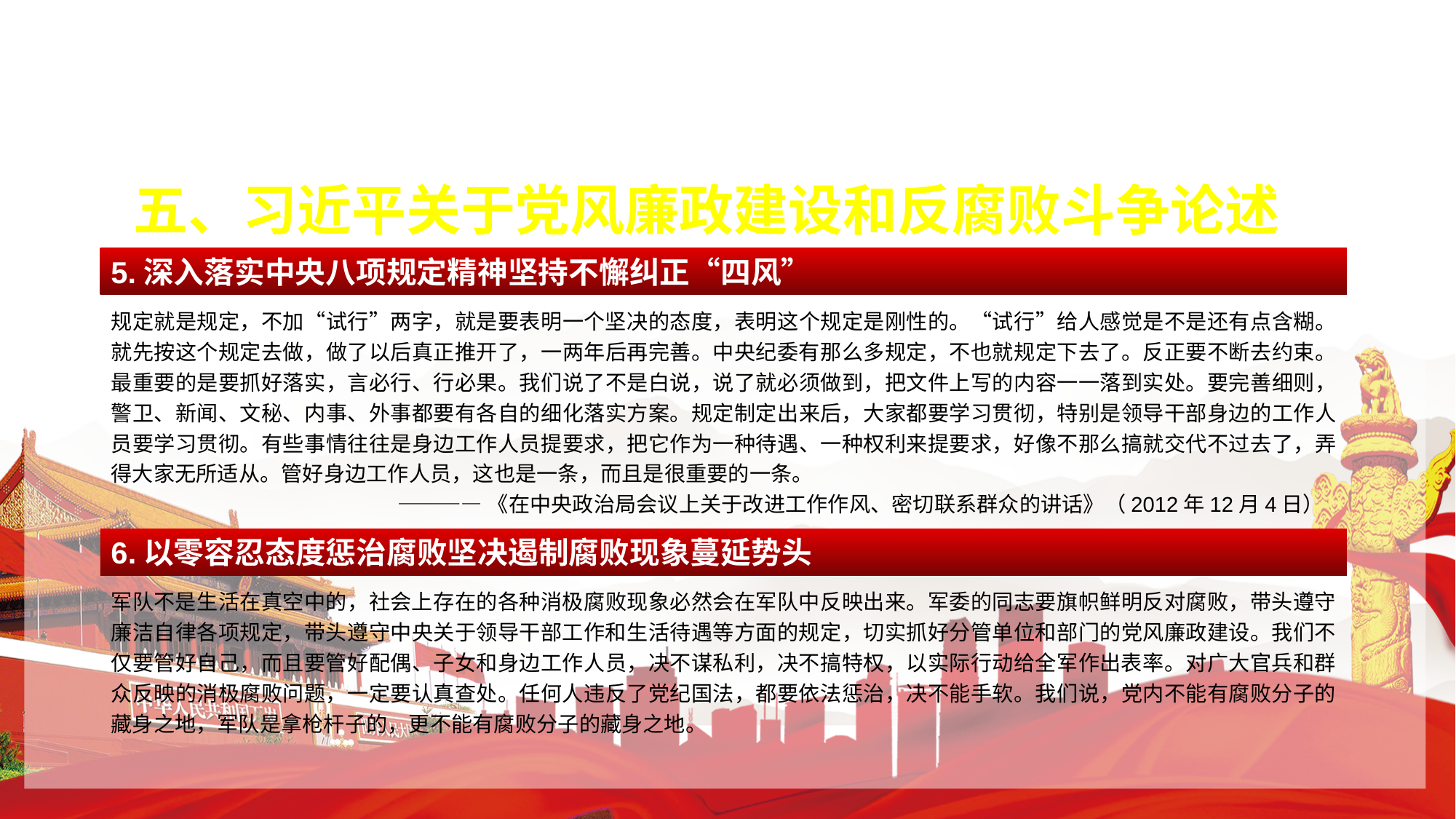

五、习近平关于党风廉政建设和反腐败斗争论述
5.深入落实中央八项规定精神坚持不懈纠正“四风”
规定就是规定，不加“试行”两字，就是要表明一个坚决的态度，表明这个规定是刚性的。“试行”给人感觉是不是还有点含糊。就先按这个规定去做，做了以后真正推开了，一两年后再完善。中央纪委有那么多规定，不也就规定下去了。反正要不断去约束。最重要的是要抓好落实，言必行、行必果。我们说了不是白说，说了就必须做到，把文件上写的内容一一落到实处。要完善细则，警卫、新闻、文秘、内事、外事都要有各自的细化落实方案。规定制定出来后，大家都要学习贯彻，特别是领导干部身边的工作人员要学习贯彻。有些事情往往是身边工作人员提要求，把它作为一种待遇、一种权利来提要求，好像不那么搞就交代不过去了，弄得大家无所适从。管好身边工作人员，这也是一条，而且是很重要的一条。
————《在中央政治局会议上关于改进工作作风、密切联系群众的讲话》（2012年12月4日）
6.以零容忍态度惩治腐败坚决遏制腐败现象蔓延势头
军队不是生活在真空中的，社会上存在的各种消极腐败现象必然会在军队中反映出来。军委的同志要旗帜鲜明反对腐败，带头遵守廉洁自律各项规定，带头遵守中央关于领导干部工作和生活待遇等方面的规定，切实抓好分管单位和部门的党风廉政建设。我们不仅要管好自己，而且要管好配偶、子女和身边工作人员，决不谋私利，决不搞特权，以实际行动给全军作出表率。对广大官兵和群众反映的消极腐败问题，一定要认真查处。任何人违反了党纪国法，都要依法惩治，决不能手软。我们说，党内不能有腐败分子的藏身之地，军队是拿枪杆子的，更不能有腐败分子的藏身之地。